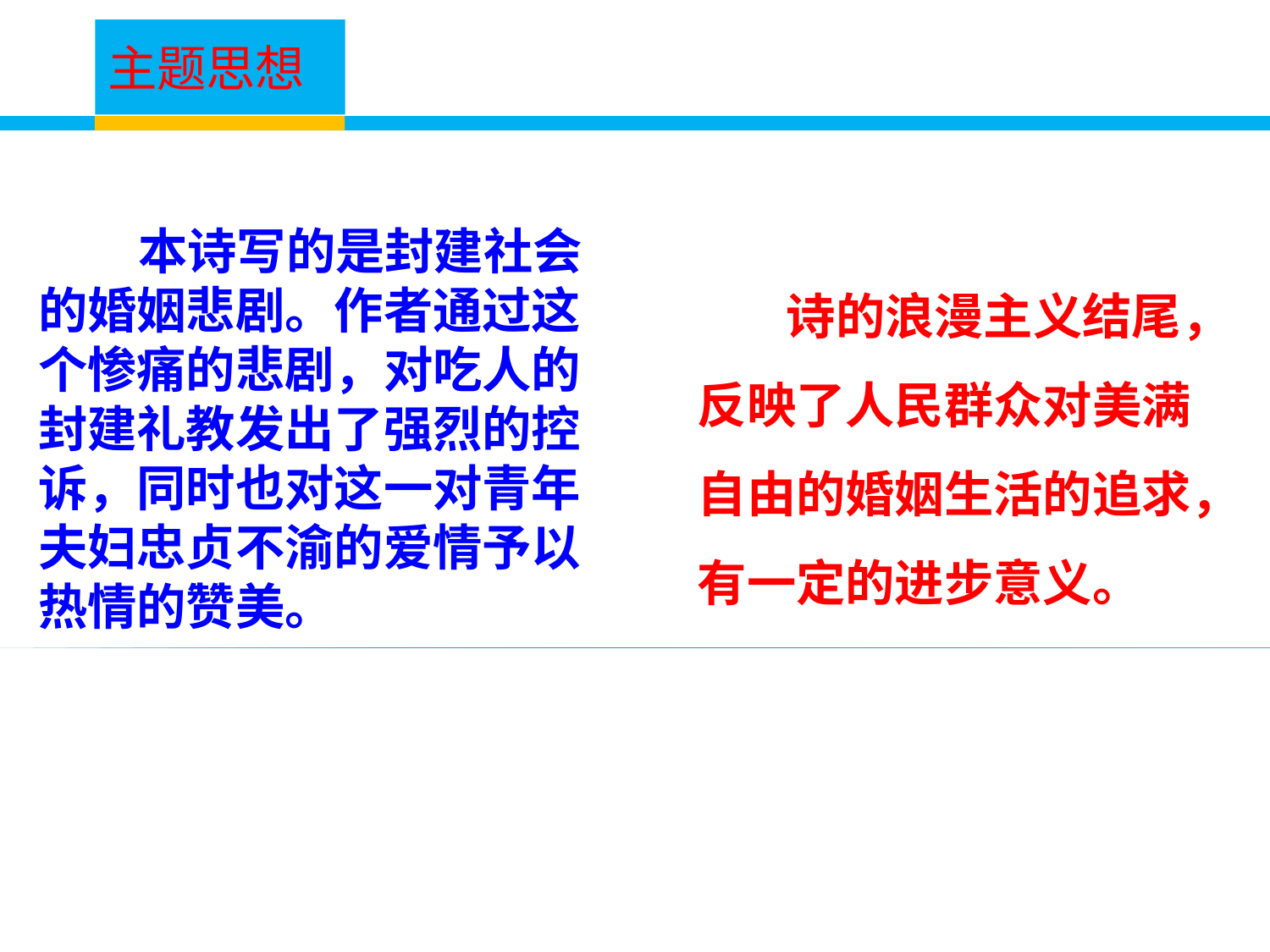

主题思想

        本诗写的是封建社会的婚姻悲剧。作者通过这个惨痛的悲剧，对吃人的封建礼教发出了强烈的控诉，同时也对这一对青年夫妇忠贞不渝的爱情予以热情的赞美。
       诗的浪漫主义结尾，反映了人民群众对美满自由的婚姻生活的追求，有一定的进步意义。